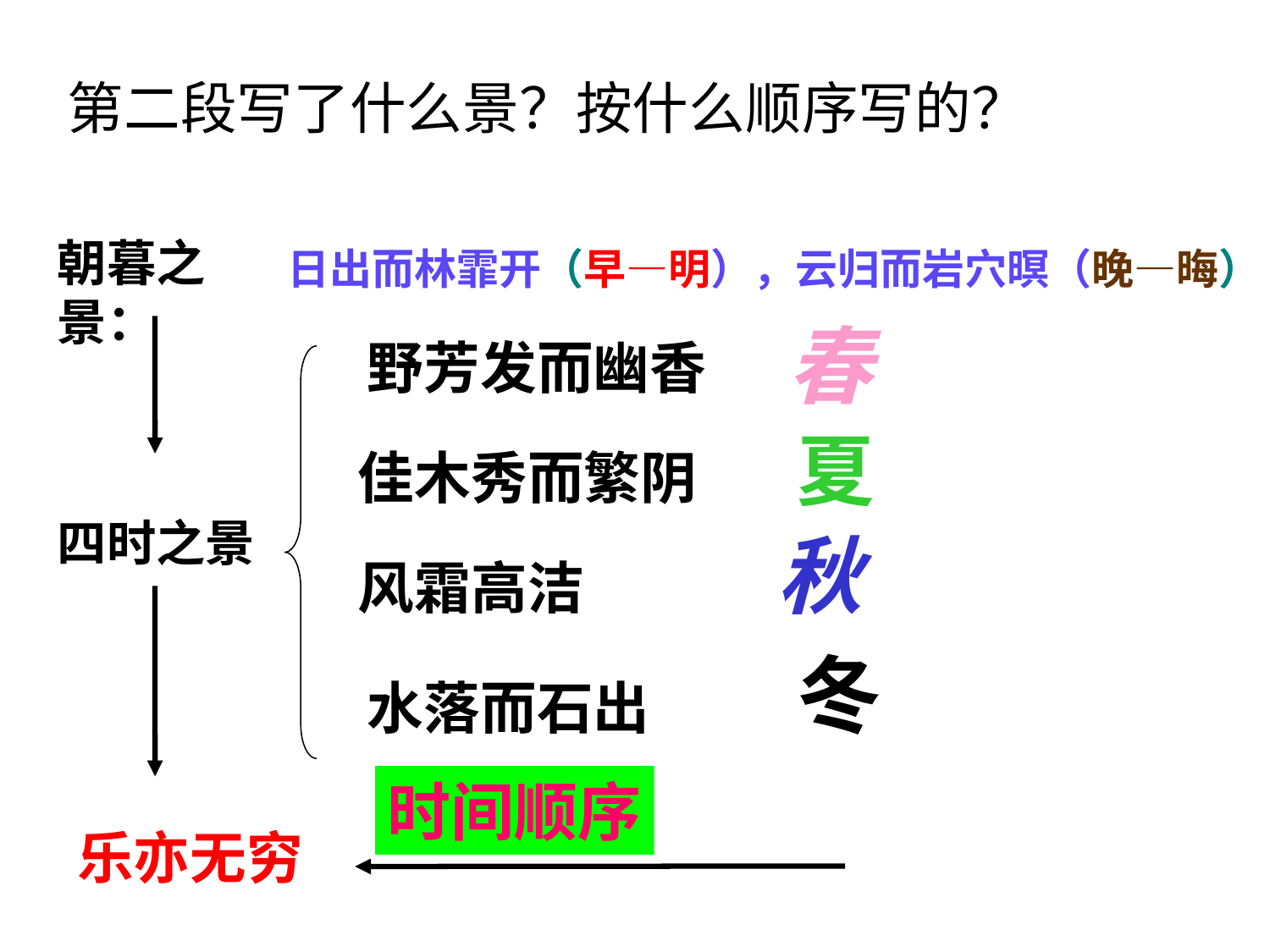

第二段写了什么景？按什么顺序写的？
朝暮之景：
日出而林霏开（早—明），云归而岩穴暝（晚—晦）
春

野芳发而幽香

夏
佳木秀而繁阴

四时之景
秋
风霜高洁

冬
水落而石出

时间顺序
乐亦无穷